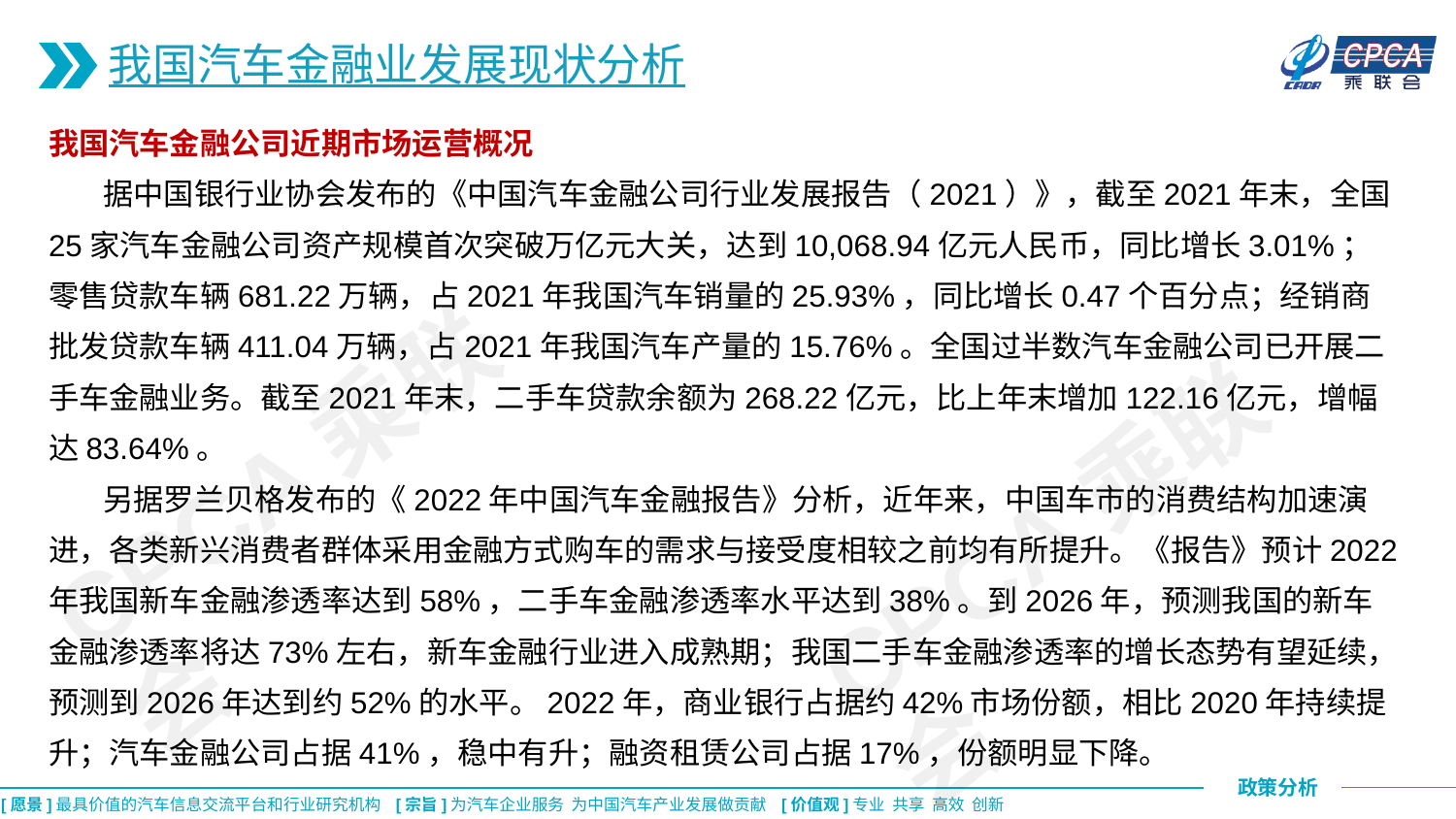

我国汽车金融业发展现状分析
我国汽车金融公司近期市场运营概况
       据中国银行业协会发布的《中国汽车金融公司行业发展报告（2021）》，截至2021年末，全国25家汽车金融公司资产规模首次突破万亿元大关，达到10,068.94亿元人民币，同比增长3.01%；零售贷款车辆681.22万辆，占2021年我国汽车销量的25.93%，同比增长0.47个百分点；经销商批发贷款车辆411.04万辆，占2021年我国汽车产量的15.76%。全国过半数汽车金融公司已开展二手车金融业务。截至2021年末，二手车贷款余额为268.22亿元，比上年末增加122.16亿元，增幅达83.64%。
       另据罗兰贝格发布的《2022年中国汽车金融报告》分析，近年来，中国车市的消费结构加速演进，各类新兴消费者群体采用金融方式购车的需求与接受度相较之前均有所提升。《报告》预计2022年我国新车金融渗透率达到58%，二手车金融渗透率水平达到38%。到2026年，预测我国的新车金融渗透率将达73%左右，新车金融行业进入成熟期；我国二手车金融渗透率的增长态势有望延续，预测到2026年达到约52%的水平。2022年，商业银行占据约42%市场份额，相比2020年持续提升；汽车金融公司占据41%，稳中有升；融资租赁公司占据17%，份额明显下降。
CPCA乘联会
CPCA乘联会